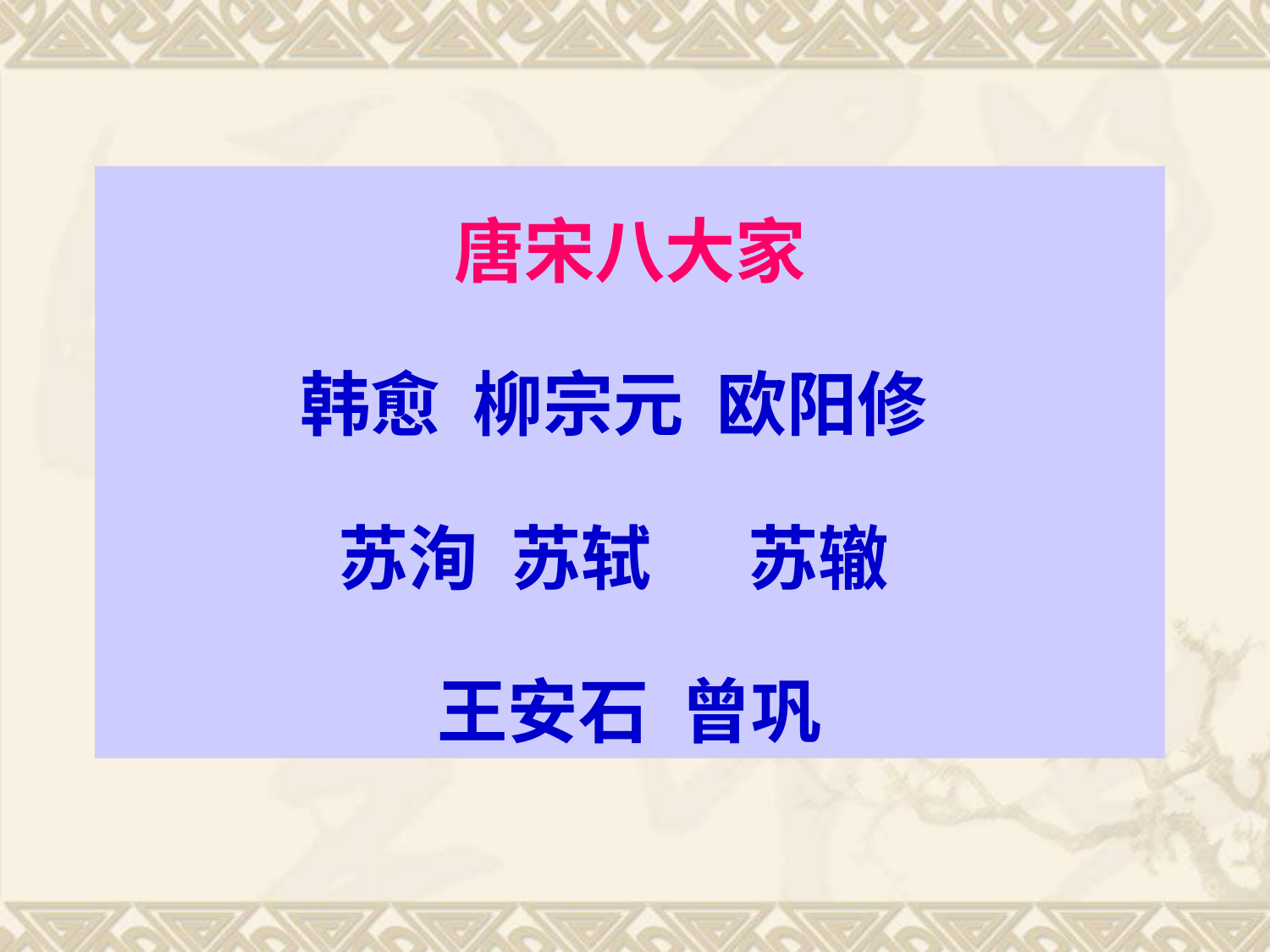

唐宋八大家
韩愈  柳宗元  欧阳修
苏洵  苏轼      苏辙
王安石  曾巩